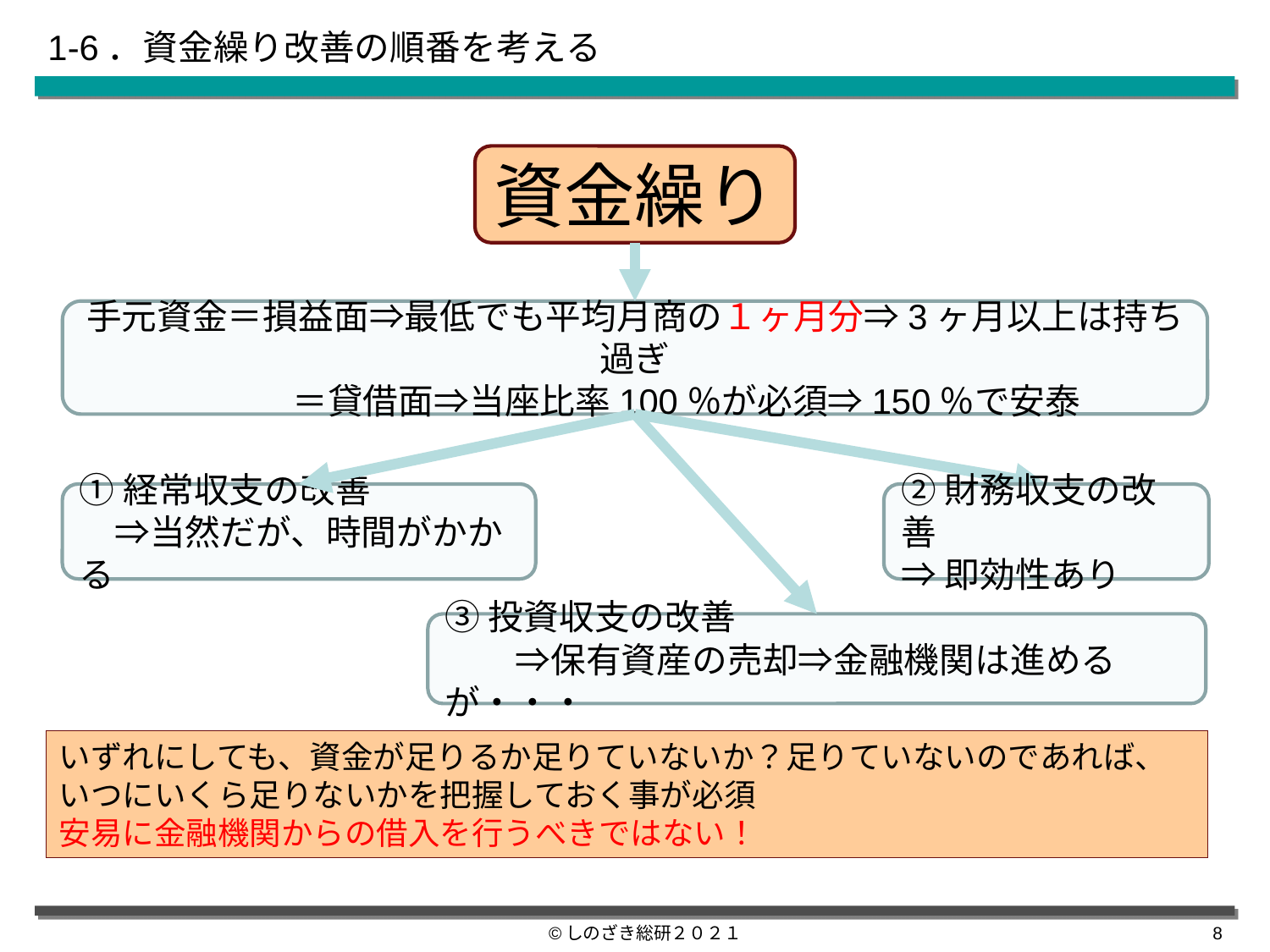

# 1-6．資金繰り改善の順番を考える
資金繰り
手元資金＝損益面⇒最低でも平均月商の１ヶ月分⇒3ヶ月以上は持ち過ぎ
　　　　　　＝貸借面⇒当座比率100％が必須⇒150％で安泰
①経常収支の改善
　⇒当然だが、時間がかかる
②財務収支の改善
⇒即効性あり
③投資収支の改善
　　⇒保有資産の売却⇒金融機関は進めるが・・・
いずれにしても、資金が足りるか足りていないか？足りていないのであれば、いつにいくら足りないかを把握しておく事が必須
安易に金融機関からの借入を行うべきではない！
©しのざき総研２０２１
8